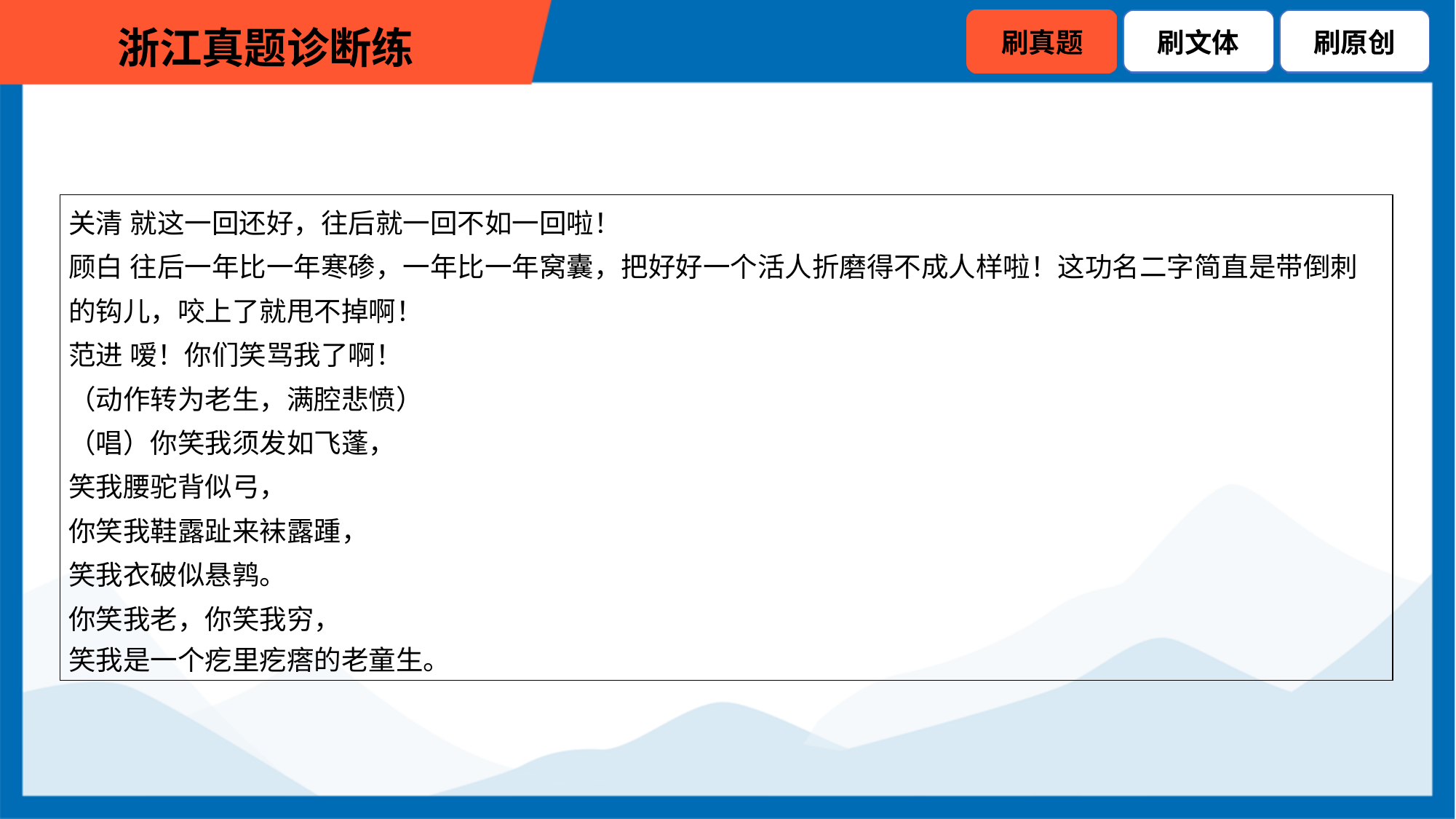

| 关清 就这一回还好，往后就一回不如一回啦！ 顾白 往后一年比一年寒碜，一年比一年窝囊，把好好一个活人折磨得不成人样啦！这功名二字简直是带倒刺 的钩儿，咬上了就甩不掉啊！ 范进 嗳！你们笑骂我了啊！ （动作转为老生，满腔悲愤） （唱）你笑我须发如飞蓬， 笑我腰驼背似弓， 你笑我鞋露趾来袜露踵， 笑我衣破似悬鹑。 你笑我老，你笑我穷， 笑我是一个疙里疙瘩的老童生。 |
| --- |